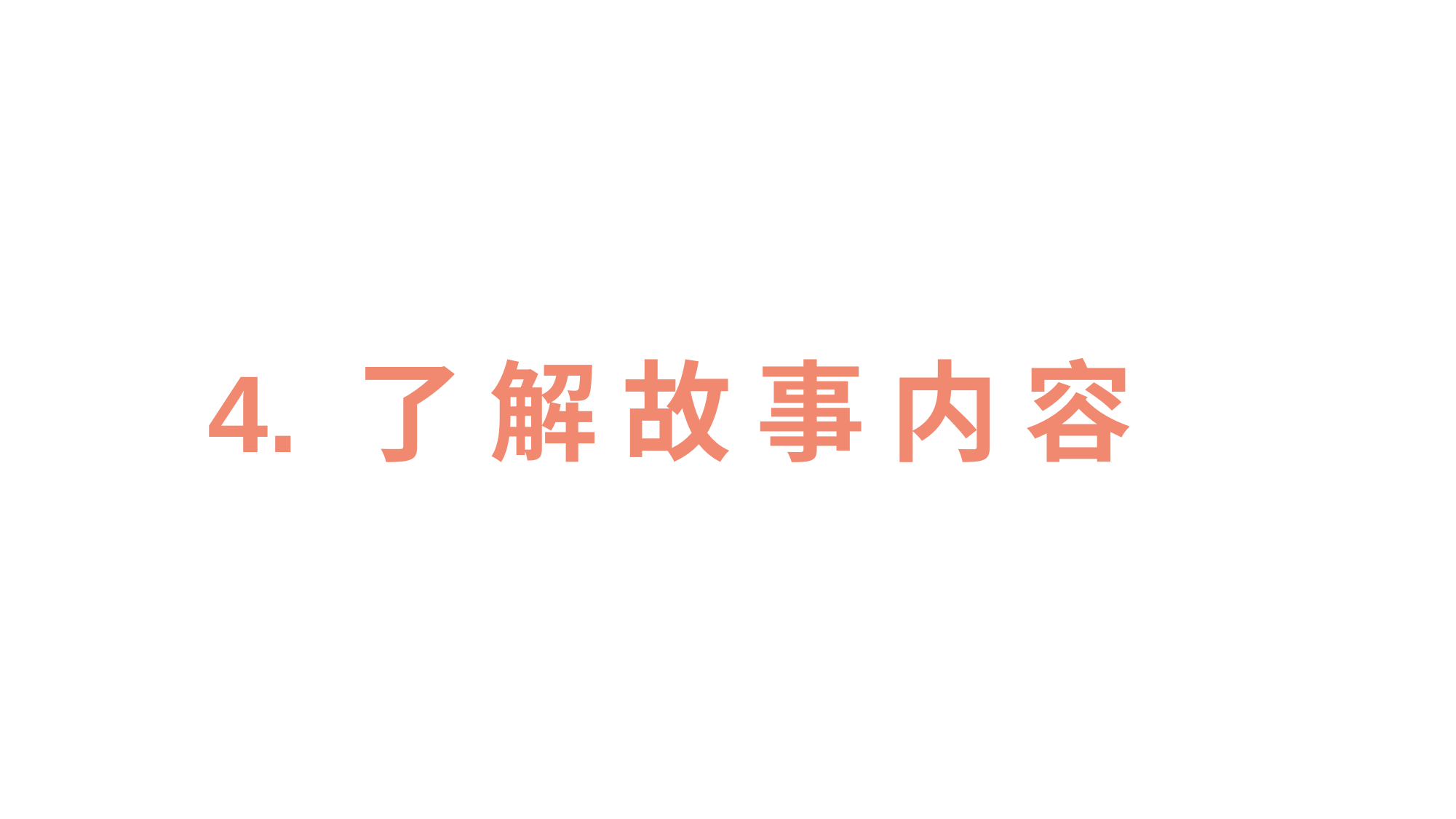

4. 了 解 故 事 内 容